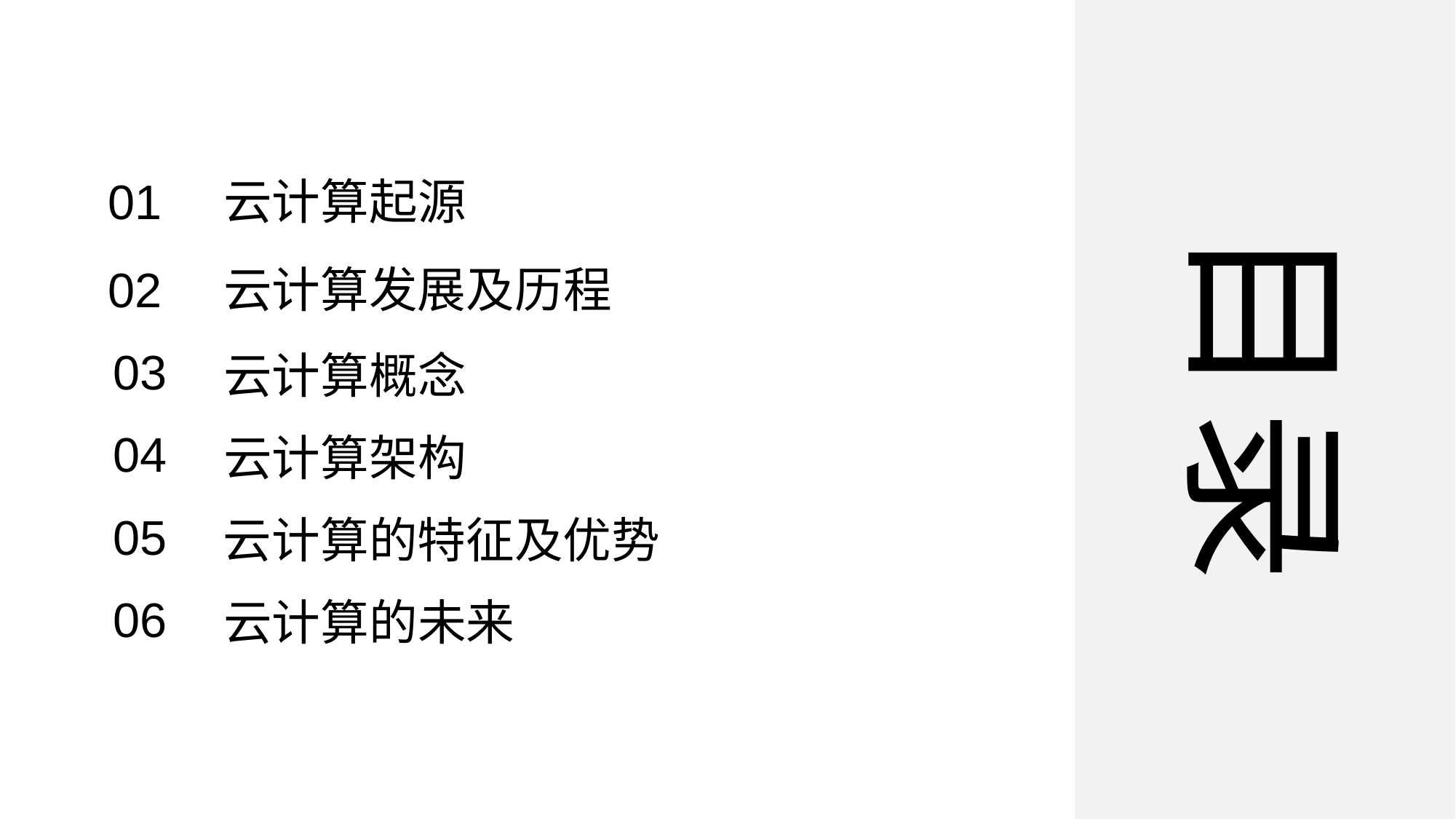

01
云计算起源
目录
02
云计算发展及历程
03
云计算概念
04
云计算架构
05
云计算的特征及优势
06
云计算的未来